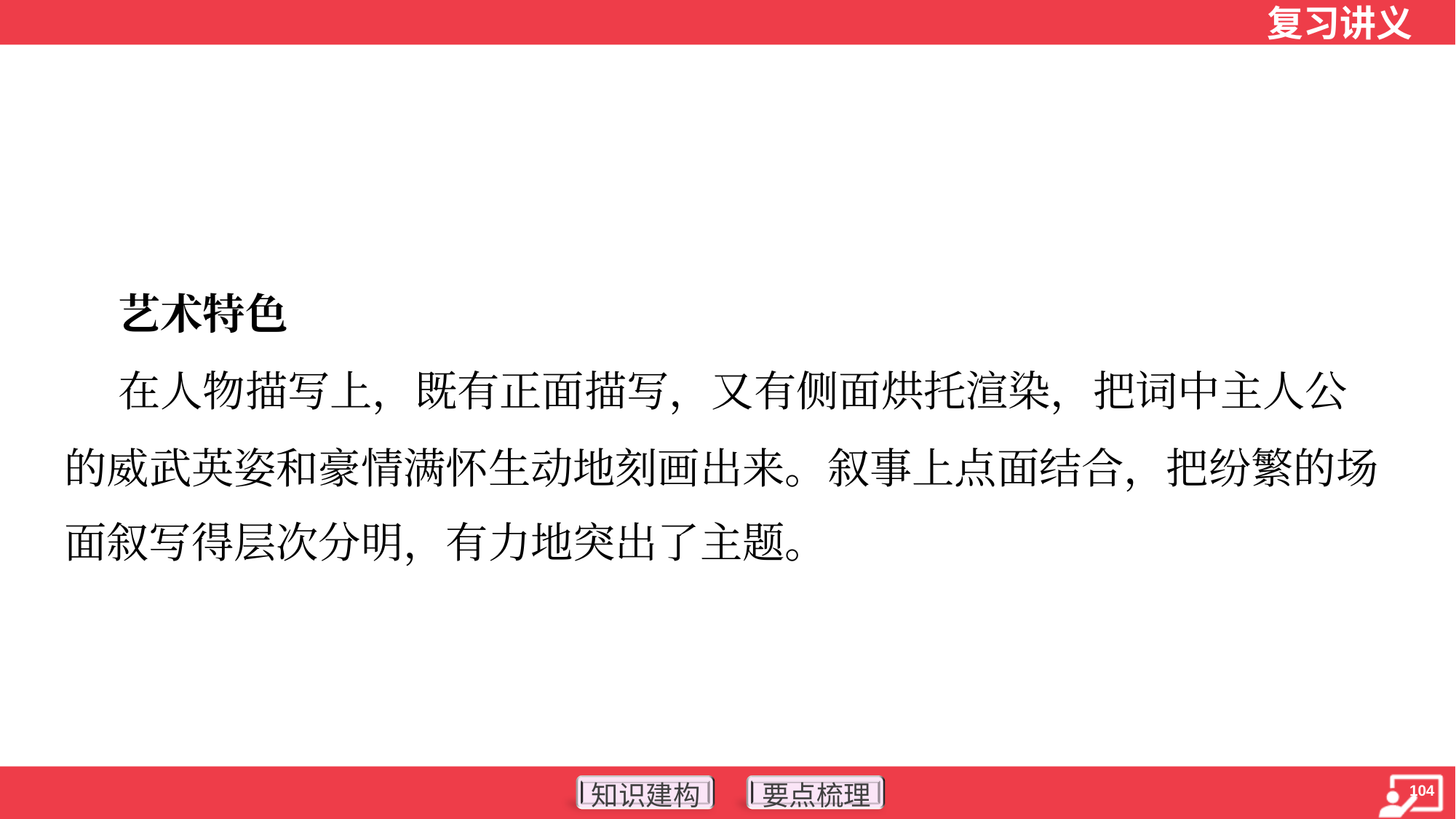

艺术特色
    在人物描写上，既有正面描写，又有侧面烘托渲染，把词中主人公
的威武英姿和豪情满怀生动地刻画出来。叙事上点面结合，把纷繁的场
面叙写得层次分明，有力地突出了主题。